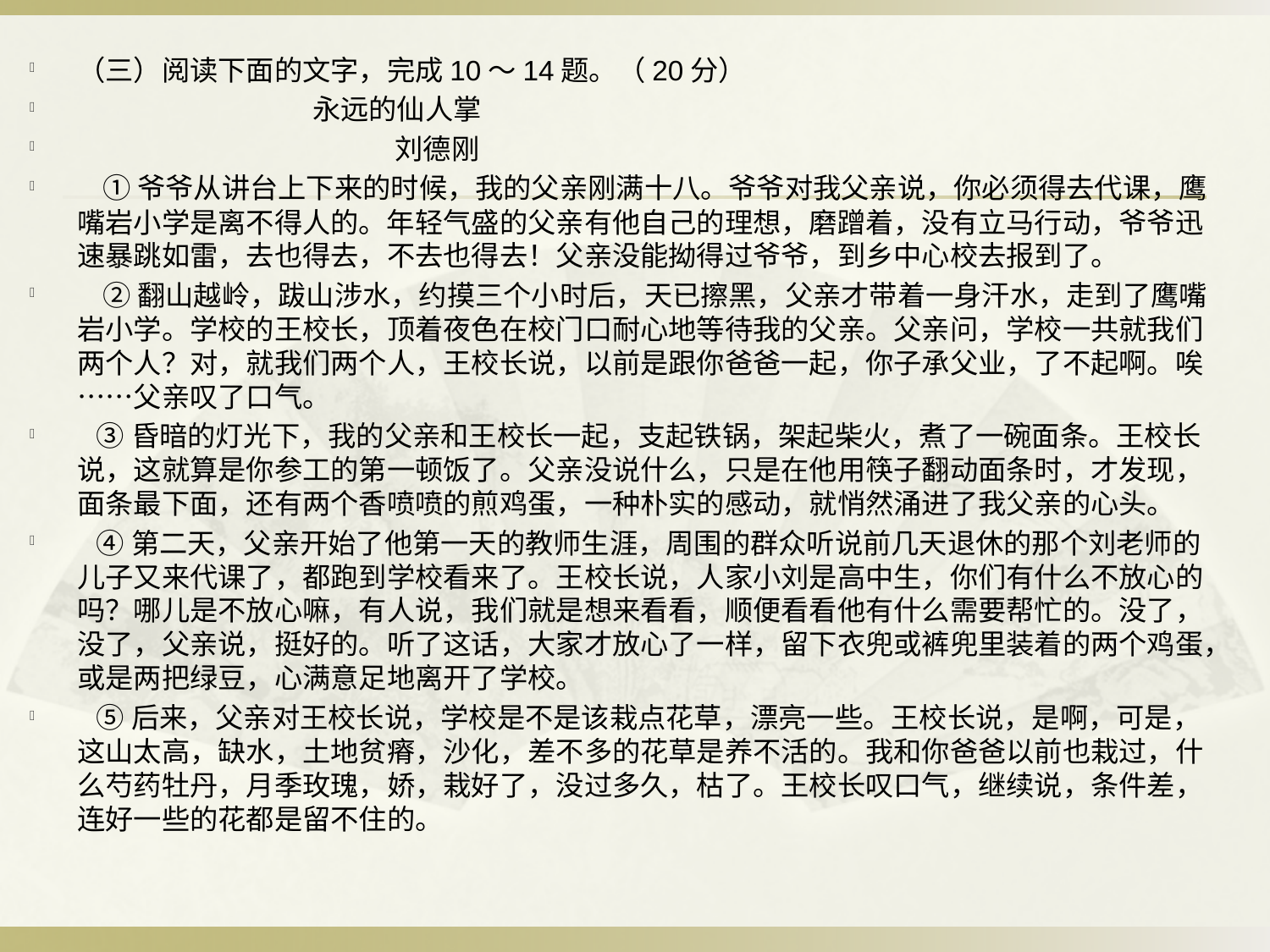

（三）阅读下面的文字，完成10～14题。（20分）
                                    永远的仙人掌
                                                 刘德刚
    ①爷爷从讲台上下来的时候，我的父亲刚满十八。爷爷对我父亲说，你必须得去代课，鹰嘴岩小学是离不得人的。年轻气盛的父亲有他自己的理想，磨蹭着，没有立马行动，爷爷迅速暴跳如雷，去也得去，不去也得去！父亲没能拗得过爷爷，到乡中心校去报到了。
    ②翻山越岭，跋山涉水，约摸三个小时后，天已擦黑，父亲才带着一身汗水，走到了鹰嘴岩小学。学校的王校长，顶着夜色在校门口耐心地等待我的父亲。父亲问，学校一共就我们两个人？对，就我们两个人，王校长说，以前是跟你爸爸一起，你子承父业，了不起啊。唉……父亲叹了口气。
   ③昏暗的灯光下，我的父亲和王校长一起，支起铁锅，架起柴火，煮了一碗面条。王校长说，这就算是你参工的第一顿饭了。父亲没说什么，只是在他用筷子翻动面条时，才发现，面条最下面，还有两个香喷喷的煎鸡蛋，一种朴实的感动，就悄然涌进了我父亲的心头。
   ④第二天，父亲开始了他第一天的教师生涯，周围的群众听说前几天退休的那个刘老师的儿子又来代课了，都跑到学校看来了。王校长说，人家小刘是高中生，你们有什么不放心的吗？哪儿是不放心嘛，有人说，我们就是想来看看，顺便看看他有什么需要帮忙的。没了，没了，父亲说，挺好的。听了这话，大家才放心了一样，留下衣兜或裤兜里装着的两个鸡蛋，或是两把绿豆，心满意足地离开了学校。
   ⑤后来，父亲对王校长说，学校是不是该栽点花草，漂亮一些。王校长说，是啊，可是，这山太高，缺水，土地贫瘠，沙化，差不多的花草是养不活的。我和你爸爸以前也栽过，什么芍药牡丹，月季玫瑰，娇，栽好了，没过多久，枯了。王校长叹口气，继续说，条件差，连好一些的花都是留不住的。